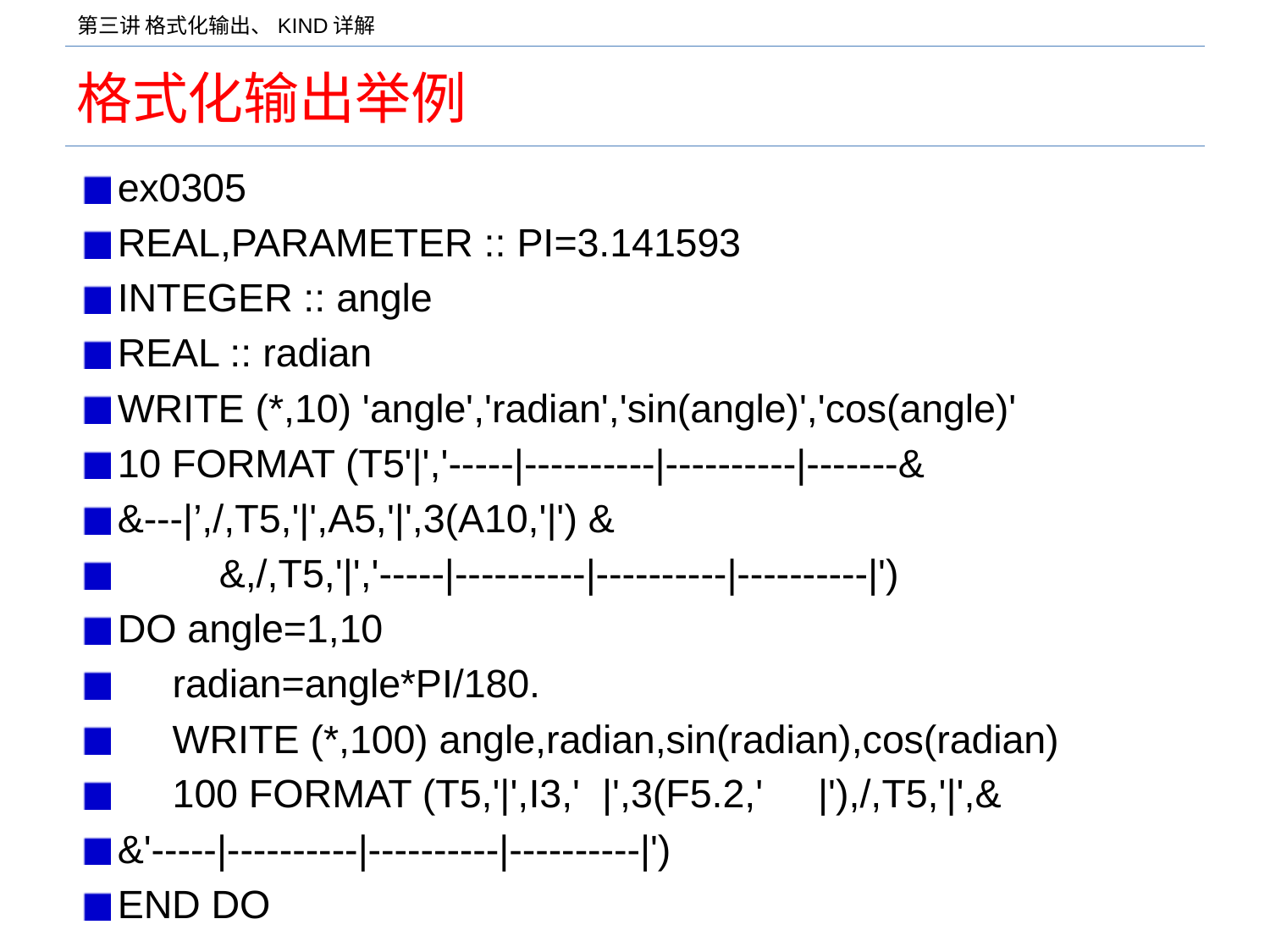

# 格式化输出举例
ex0305
REAL,PARAMETER :: PI=3.141593
INTEGER :: angle
REAL :: radian
WRITE (*,10) 'angle','radian','sin(angle)','cos(angle)'
10 FORMAT (T5'|','-----|----------|----------|-------&
&---|’,/,T5,'|',A5,'|',3(A10,'|') &
	&,/,T5,'|','-----|----------|----------|----------|')
DO angle=1,10
     radian=angle*PI/180.
     WRITE (*,100) angle,radian,sin(radian),cos(radian)
     100 FORMAT (T5,'|',I3,'  |',3(F5.2,'     |'),/,T5,'|',&
&'-----|----------|----------|----------|')
END DO